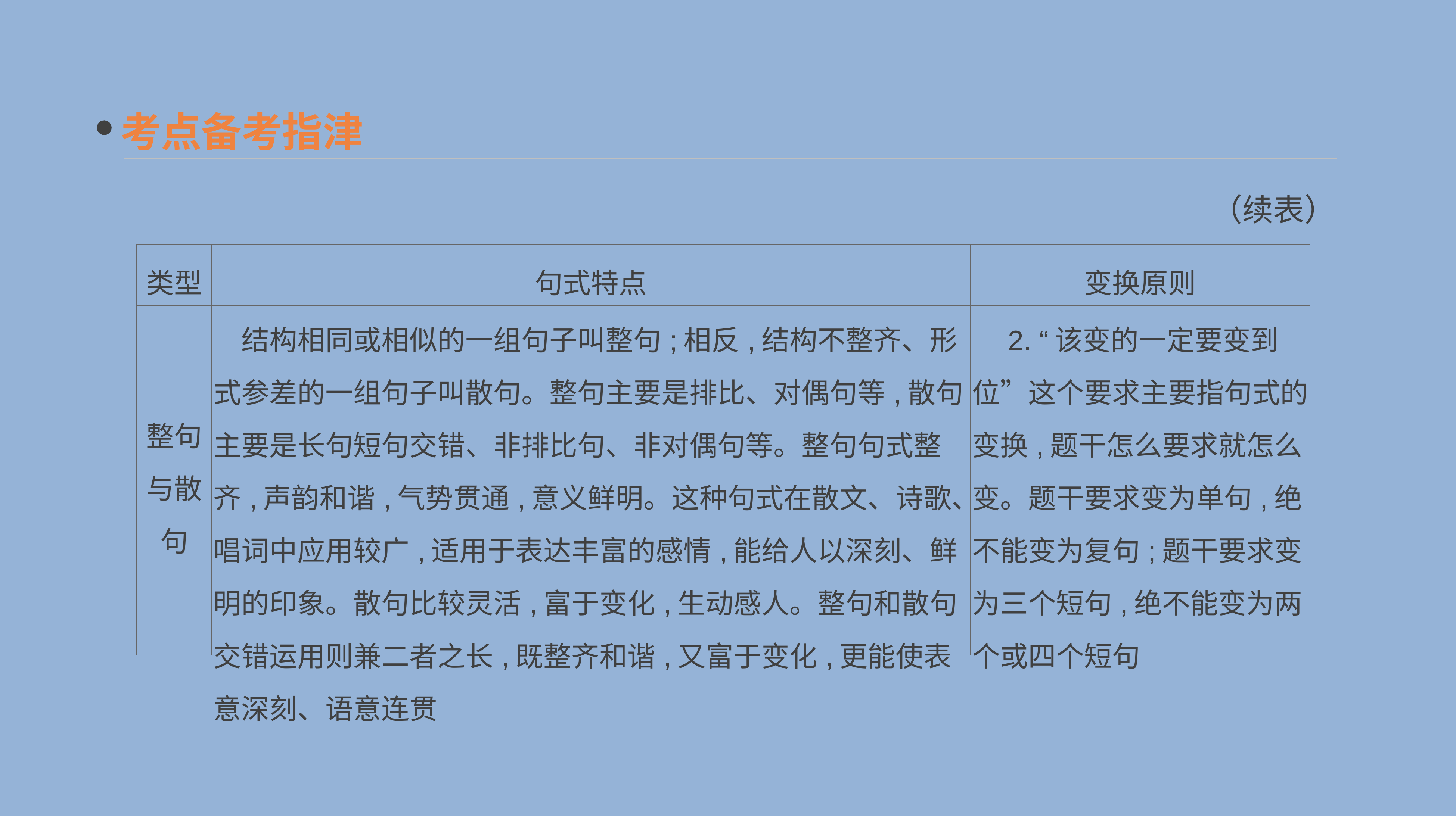

考点备考指津

（续表）
| 类型 | 句式特点 | 变换原则 |
| --- | --- | --- |
| 整句与散句 | 结构相同或相似的一组句子叫整句;相反,结构不整齐、形式参差的一组句子叫散句。整句主要是排比、对偶句等,散句主要是长句短句交错、非排比句、非对偶句等。整句句式整齐,声韵和谐,气势贯通,意义鲜明。这种句式在散文、诗歌、唱词中应用较广,适用于表达丰富的感情,能给人以深刻、鲜明的印象。散句比较灵活,富于变化,生动感人。整句和散句交错运用则兼二者之长,既整齐和谐,又富于变化,更能使表意深刻、语意连贯 | 2. “该变的一定要变到位”这个要求主要指句式的变换,题干怎么要求就怎么变。题干要求变为单句,绝不能变为复句;题干要求变为三个短句,绝不能变为两个或四个短句 |